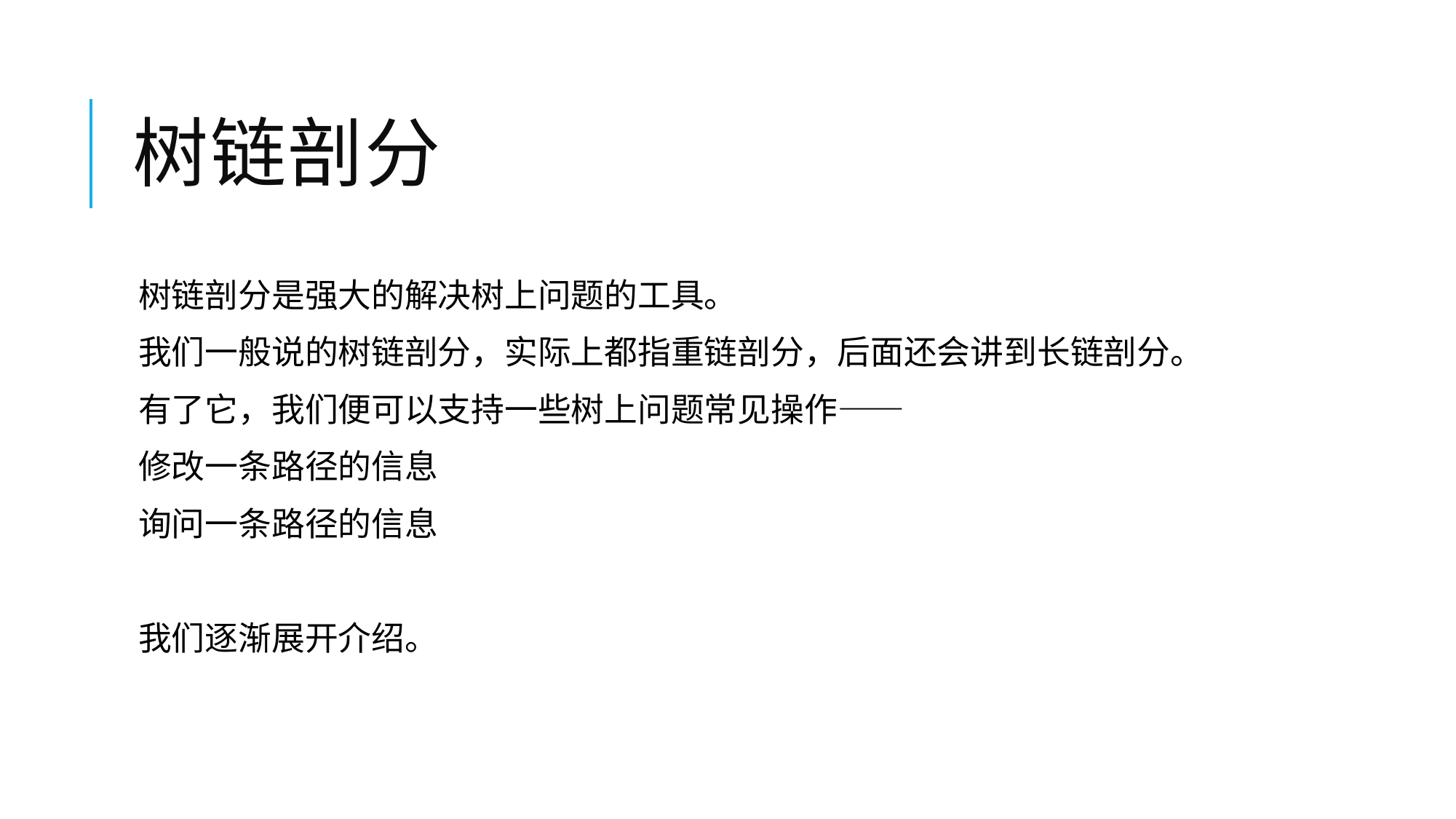

# 树链剖分
树链剖分是强大的解决树上问题的工具。
我们一般说的树链剖分，实际上都指重链剖分，后面还会讲到长链剖分。
有了它，我们便可以支持一些树上问题常见操作——
修改一条路径的信息
询问一条路径的信息

我们逐渐展开介绍。